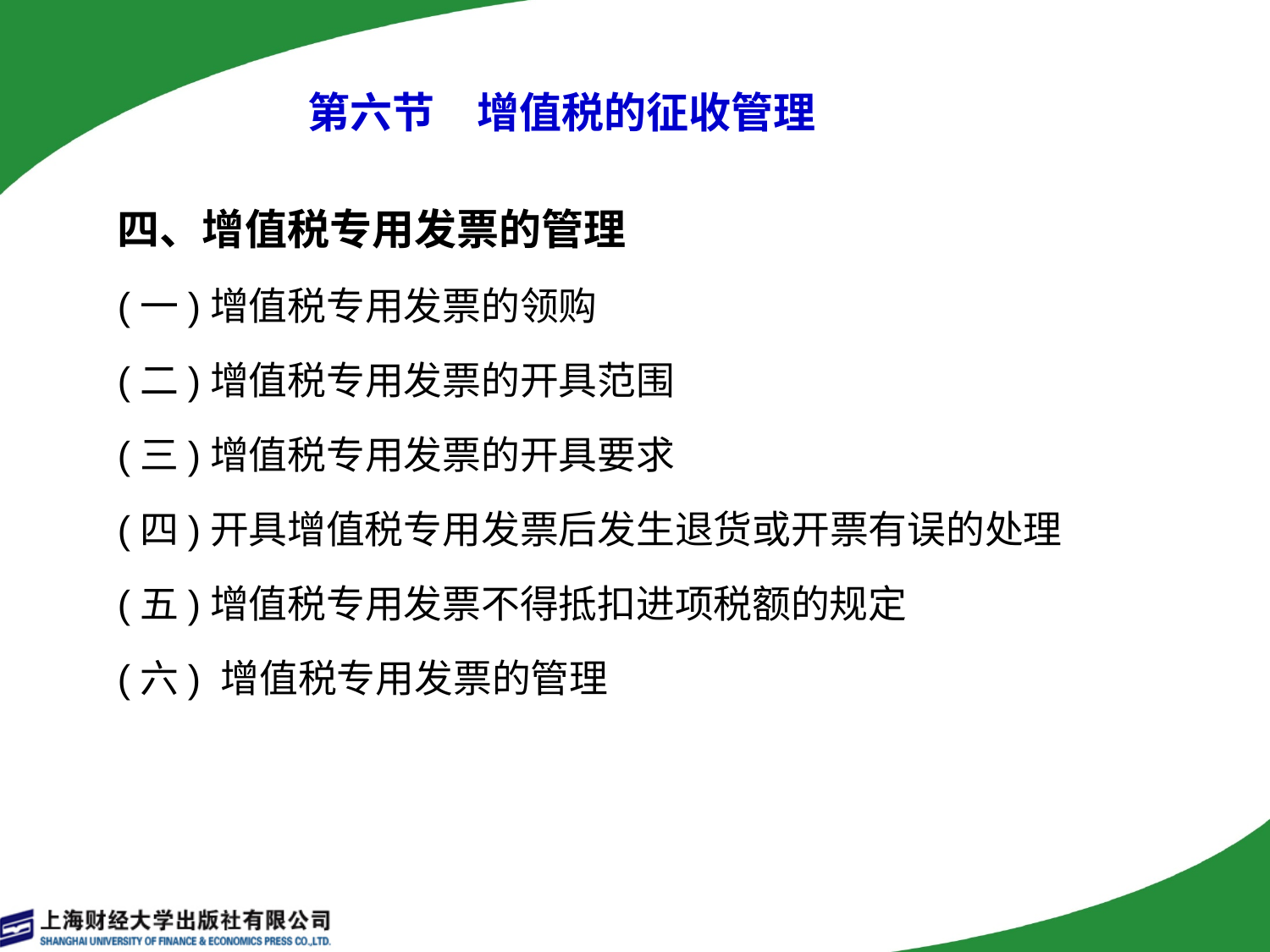

# 第六节　增值税的征收管理
四、增值税专用发票的管理
(一)增值税专用发票的领购
(二)增值税专用发票的开具范围
(三)增值税专用发票的开具要求
(四)开具增值税专用发票后发生退货或开票有误的处理
(五)增值税专用发票不得抵扣进项税额的规定
(六) 增值税专用发票的管理